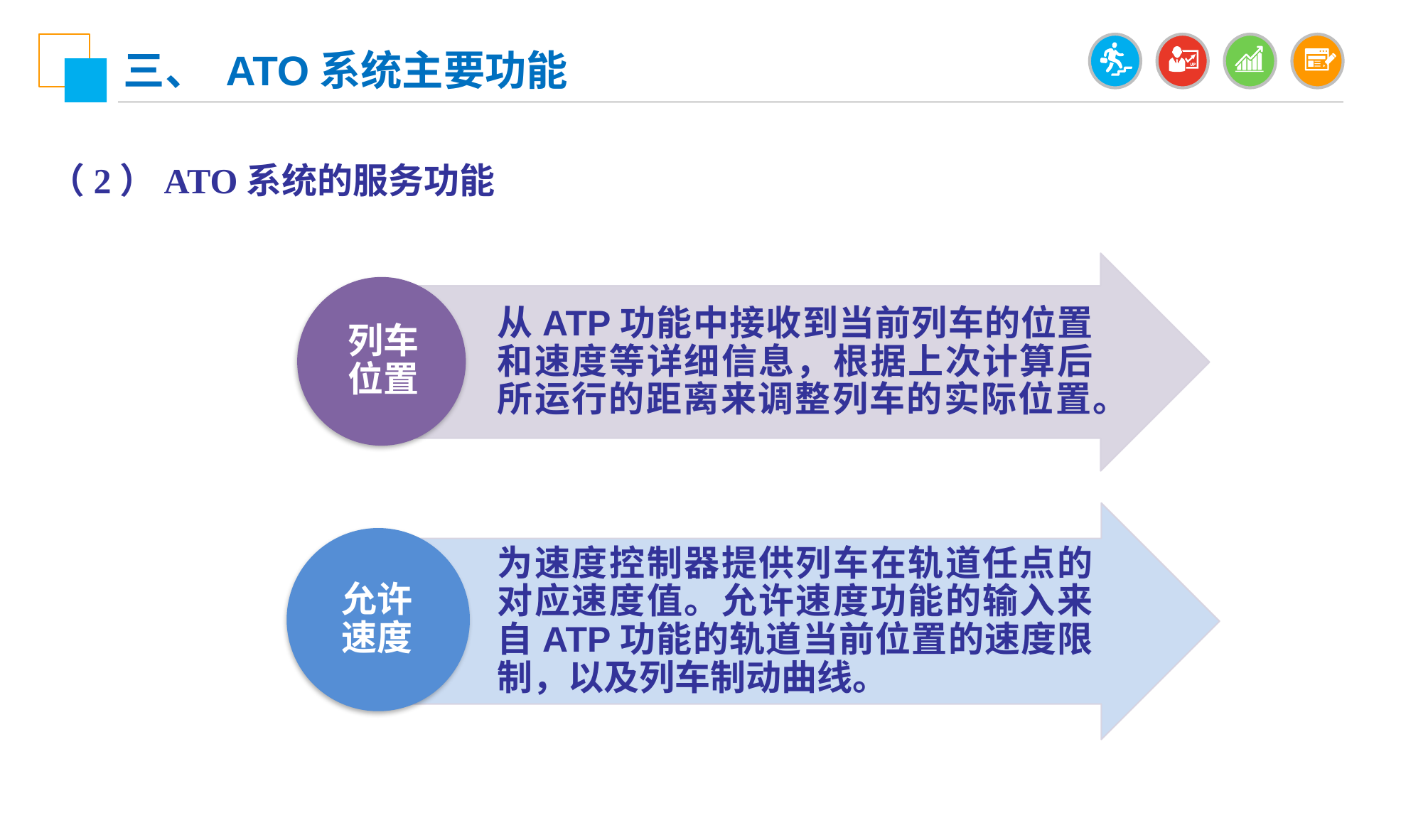

三、 ATO系统主要功能
（2）ATO系统的服务功能

从ATP功能中接收到当前列车的位置和速度等详细信息，根据上次计算后所运行的距离来调整列车的实际位置。

列车位置

为速度控制器提供列车在轨道任点的对应速度值。允许速度功能的输入来自ATP功能的轨道当前位置的速度限制，以及列车制动曲线。

允许速度